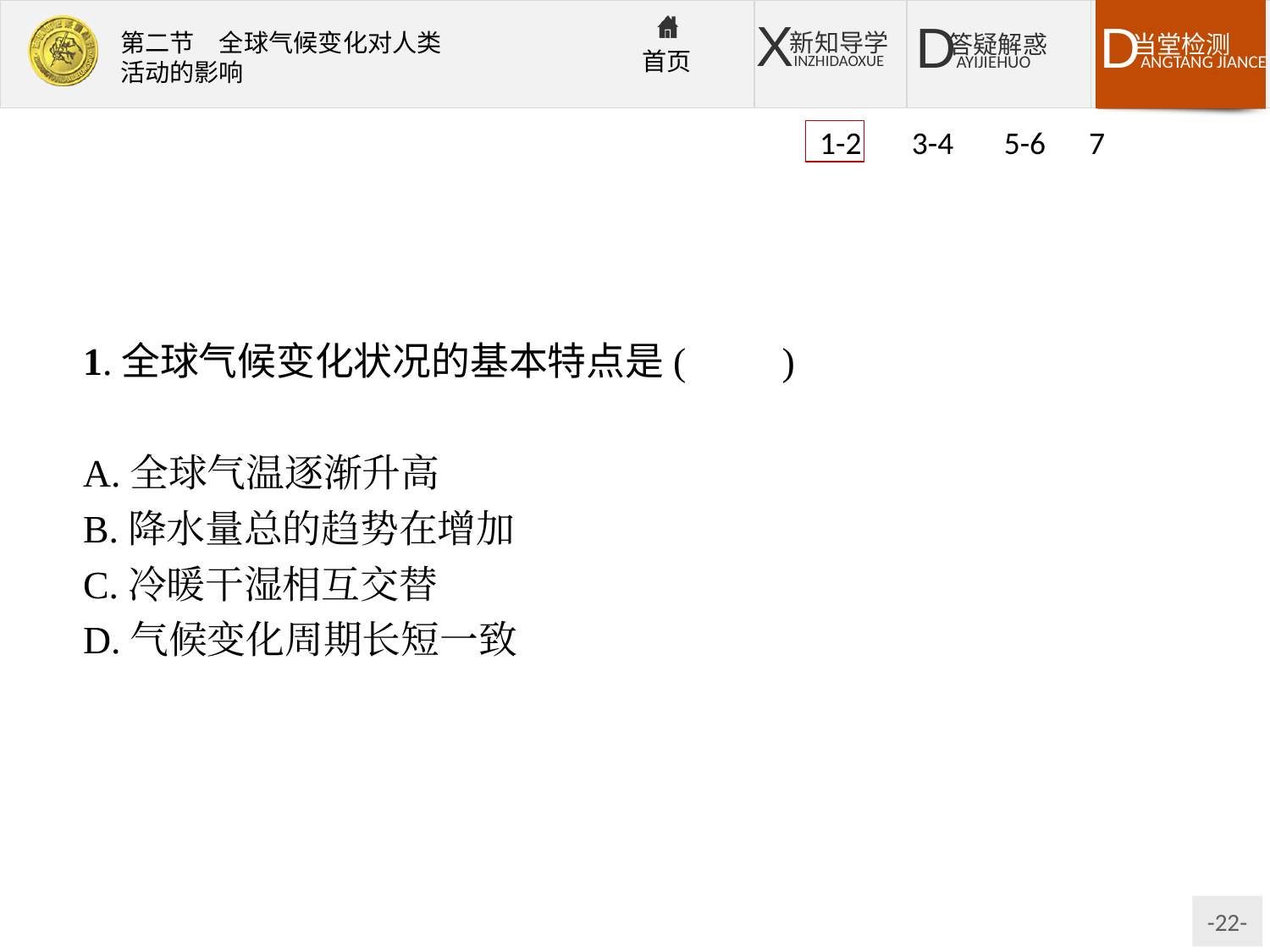

1-2       3-4       5-6      7

1.全球气候变化状况的基本特点是(　　)
A.全球气温逐渐升高
B.降水量总的趋势在增加
C.冷暖干湿相互交替
D.气候变化周期长短一致